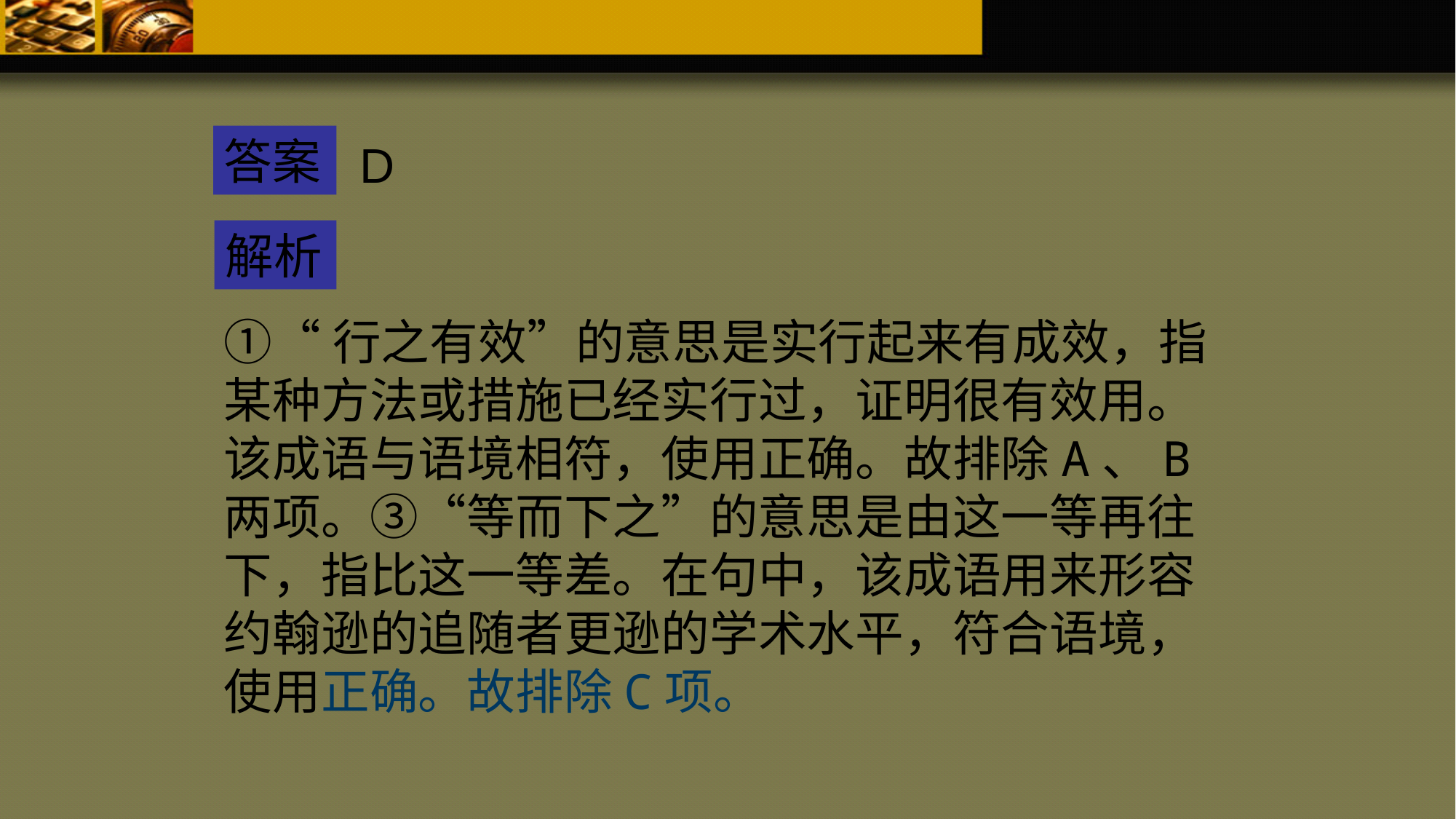

答案
D
解析
①“行之有效”的意思是实行起来有成效，指某种方法或措施已经实行过，证明很有效用。该成语与语境相符，使用正确。故排除A、B两项。③“等而下之”的意思是由这一等再往下，指比这一等差。在句中，该成语用来形容约翰逊的追随者更逊的学术水平，符合语境，使用正确。故排除C项。